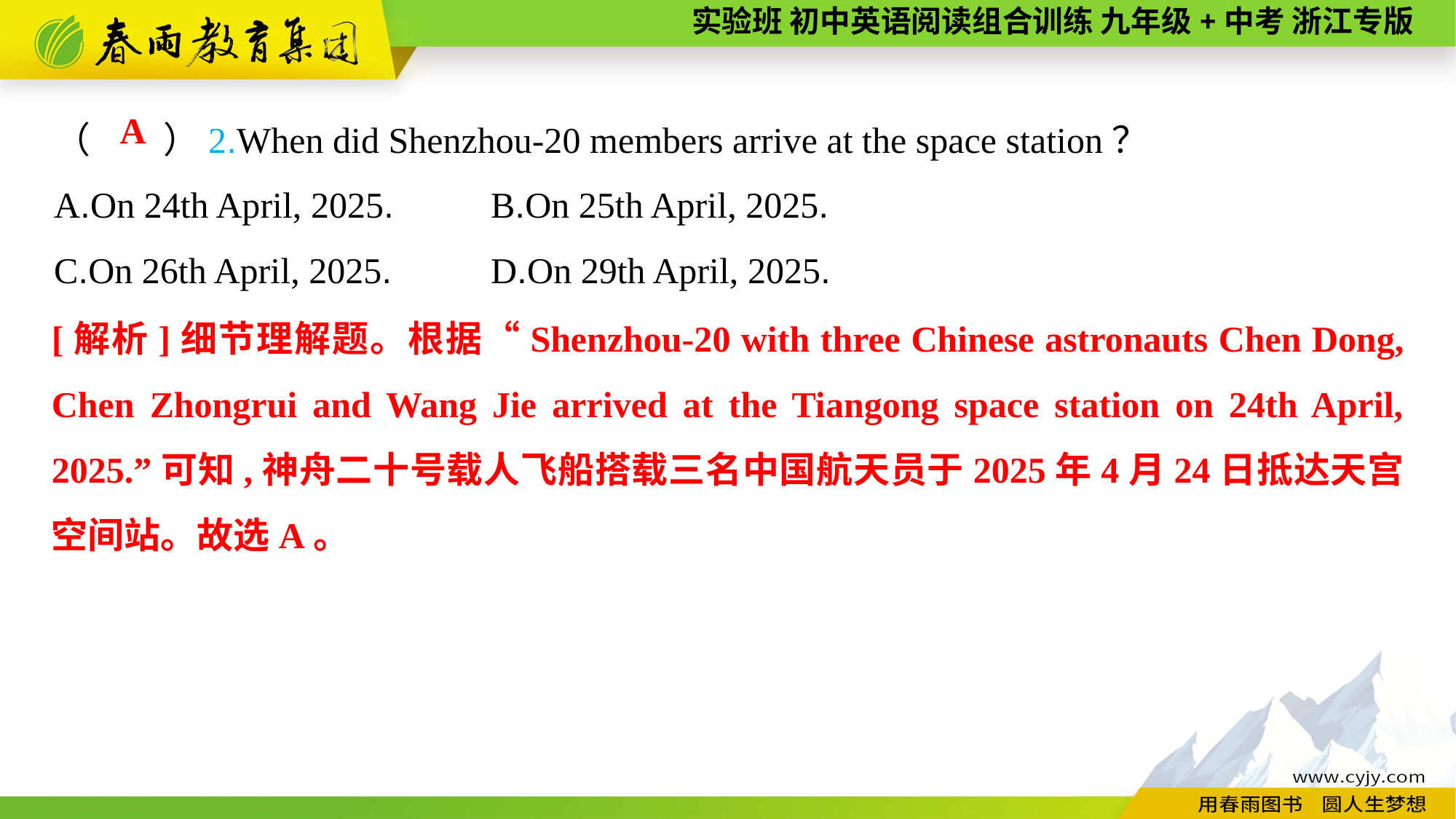

（　　）2.When did Shenzhou-20 members arrive at the space station？
A.On 24th April, 2025.	B.On 25th April, 2025.
C.On 26th April, 2025.	D.On 29th April, 2025.
A
[解析]细节理解题。根据“Shenzhou-20 with three Chinese astronauts Chen Dong, Chen Zhongrui and Wang Jie arrived at the Tiangong space station on 24th April, 2025.”可知,神舟二十号载人飞船搭载三名中国航天员于2025年4月24日抵达天宫空间站。故选A。